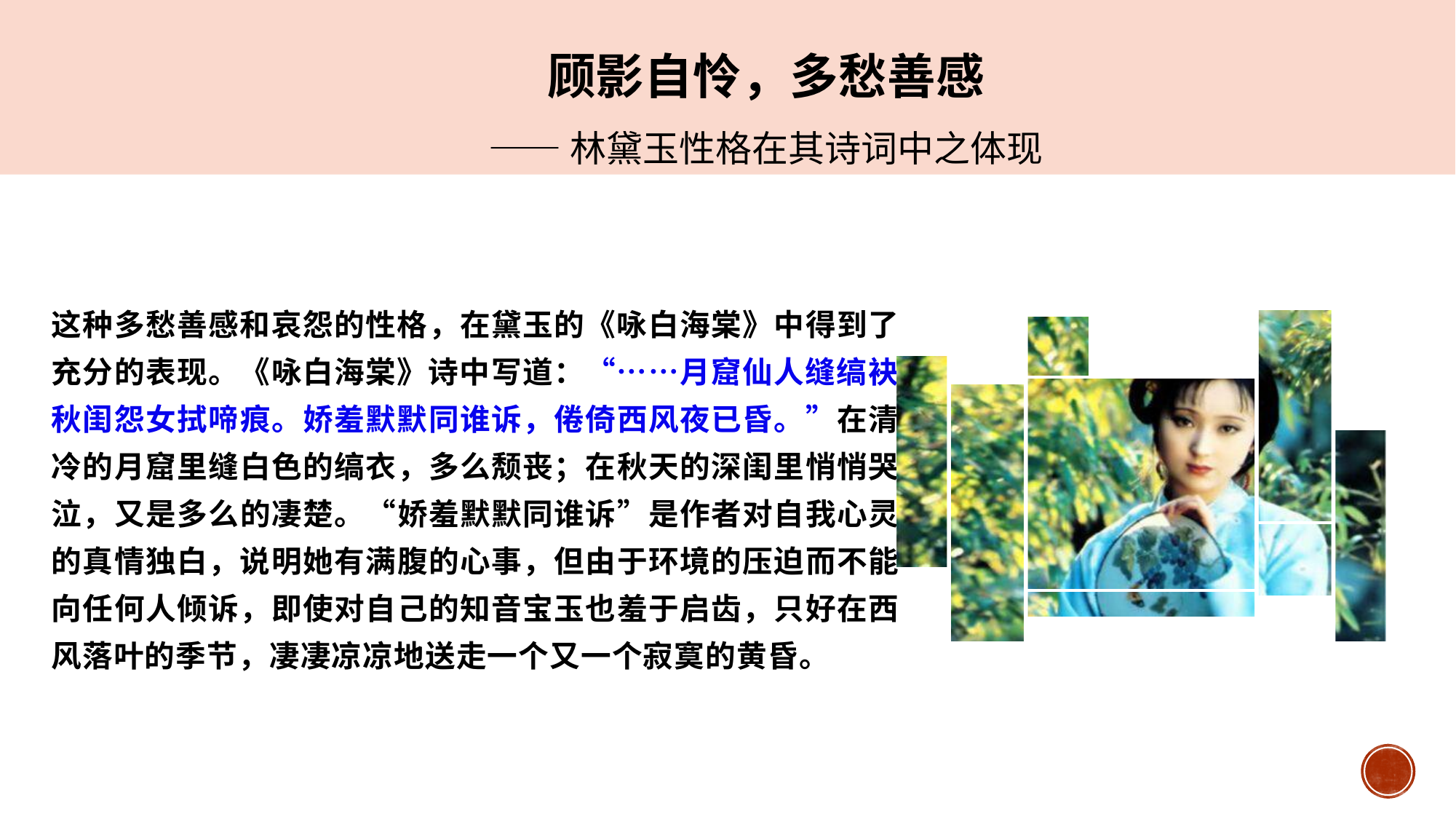

顾影自怜，多愁善感
——林黛玉性格在其诗词中之体现
这种多愁善感和哀怨的性格，在黛玉的《咏白海棠》中得到了充分的表现。《咏白海棠》诗中写道：“……月窟仙人缝缟袂，秋闺怨女拭啼痕。娇羞默默同谁诉，倦倚西风夜已昏。”在清冷的月窟里缝白色的缟衣，多么颓丧；在秋天的深闺里悄悄哭泣，又是多么的凄楚。“娇羞默默同谁诉”是作者对自我心灵的真情独白，说明她有满腹的心事，但由于环境的压迫而不能向任何人倾诉，即使对自己的知音宝玉也羞于启齿，只好在西风落叶的季节，凄凄凉凉地送走一个又一个寂寞的黄昏。